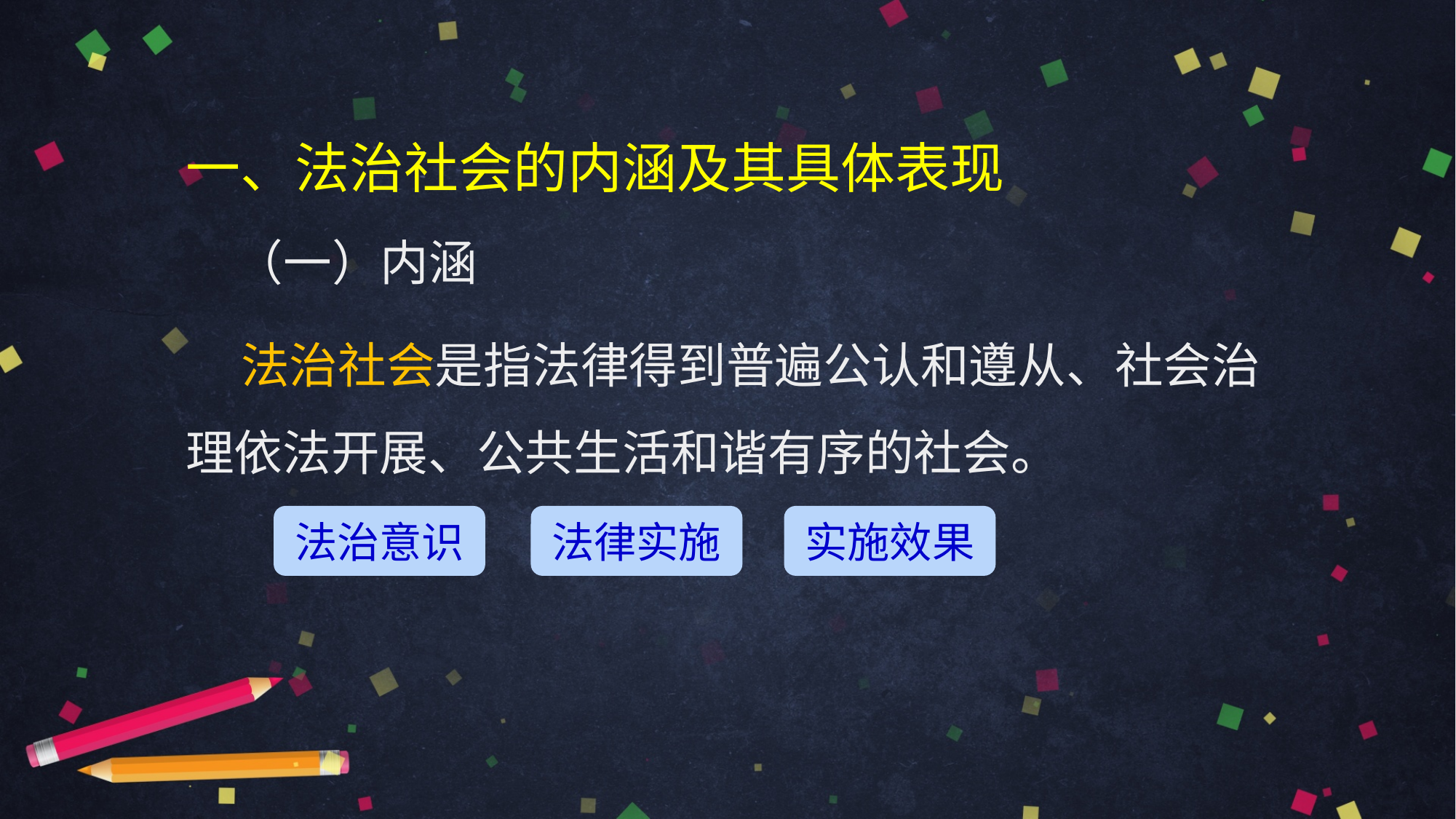

一、法治社会的内涵及其具体表现
（一）内涵
    法治社会是指法律得到普遍公认和遵从、社会治理依法开展、公共生活和谐有序的社会。
法治意识
法律实施
实施效果